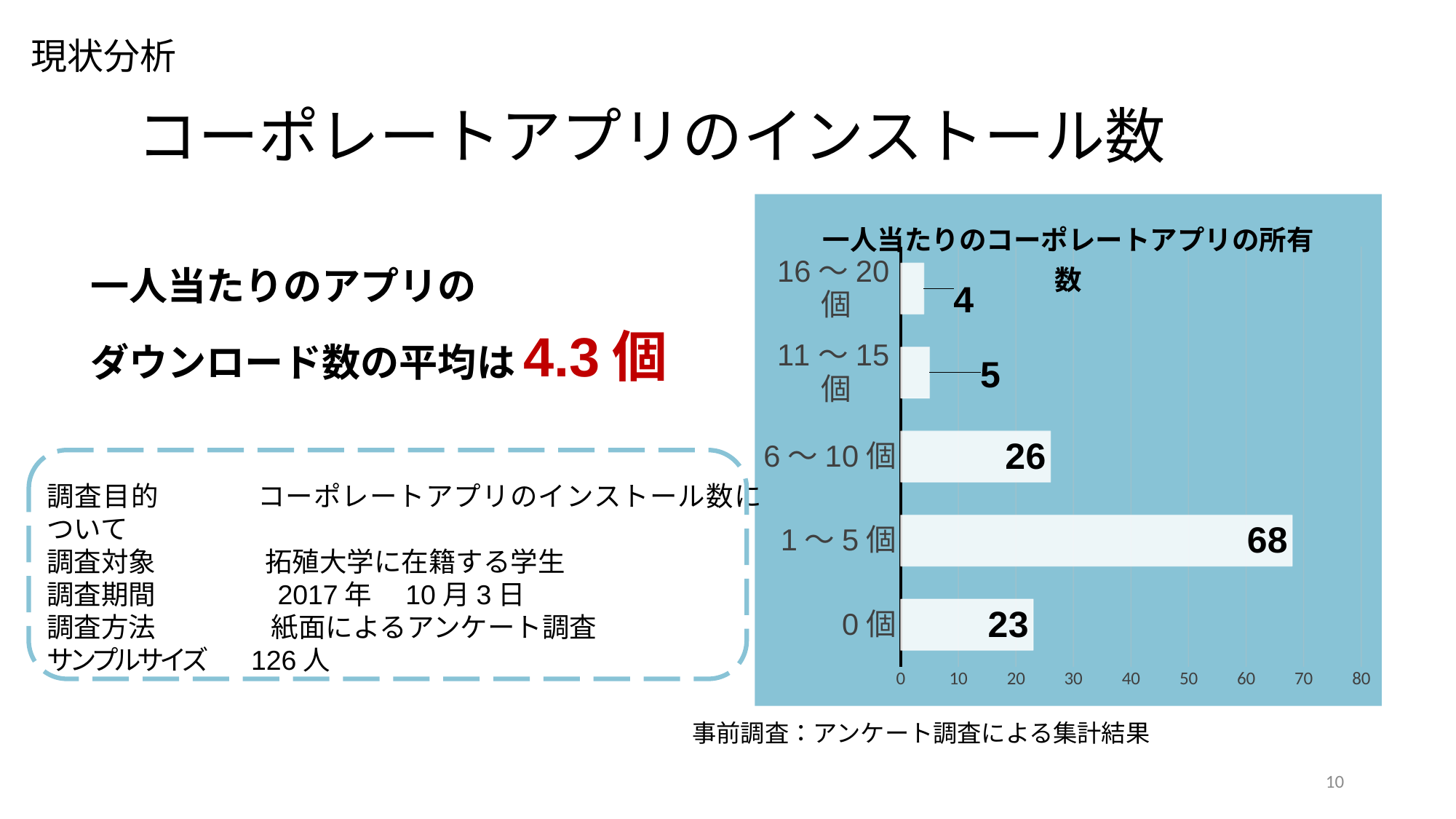

現状分析
# コーポレートアプリのインストール数

### Chart: 一人当たりのコーポレートアプリの所有数

| Category |  |
|---|---|
| 0個 | 23.0 |
| 1～5個 | 68.0 |
| 6～10個 | 26.0 |
| 11～15個 | 5.0 |
| 16～20個 | 4.0 |
一人当たりのアプリの
ダウンロード数の平均は4.3個

調査目的  　　　コーポレートアプリのインストール数について
調査対象　　　　拓殖大学に在籍する学生
調査期間　　 　　2017年　10月3日
調査方法　　 　　紙面によるアンケート調査
サンプルサイズ　        126人
事前調査：アンケート調査による集計結果
10